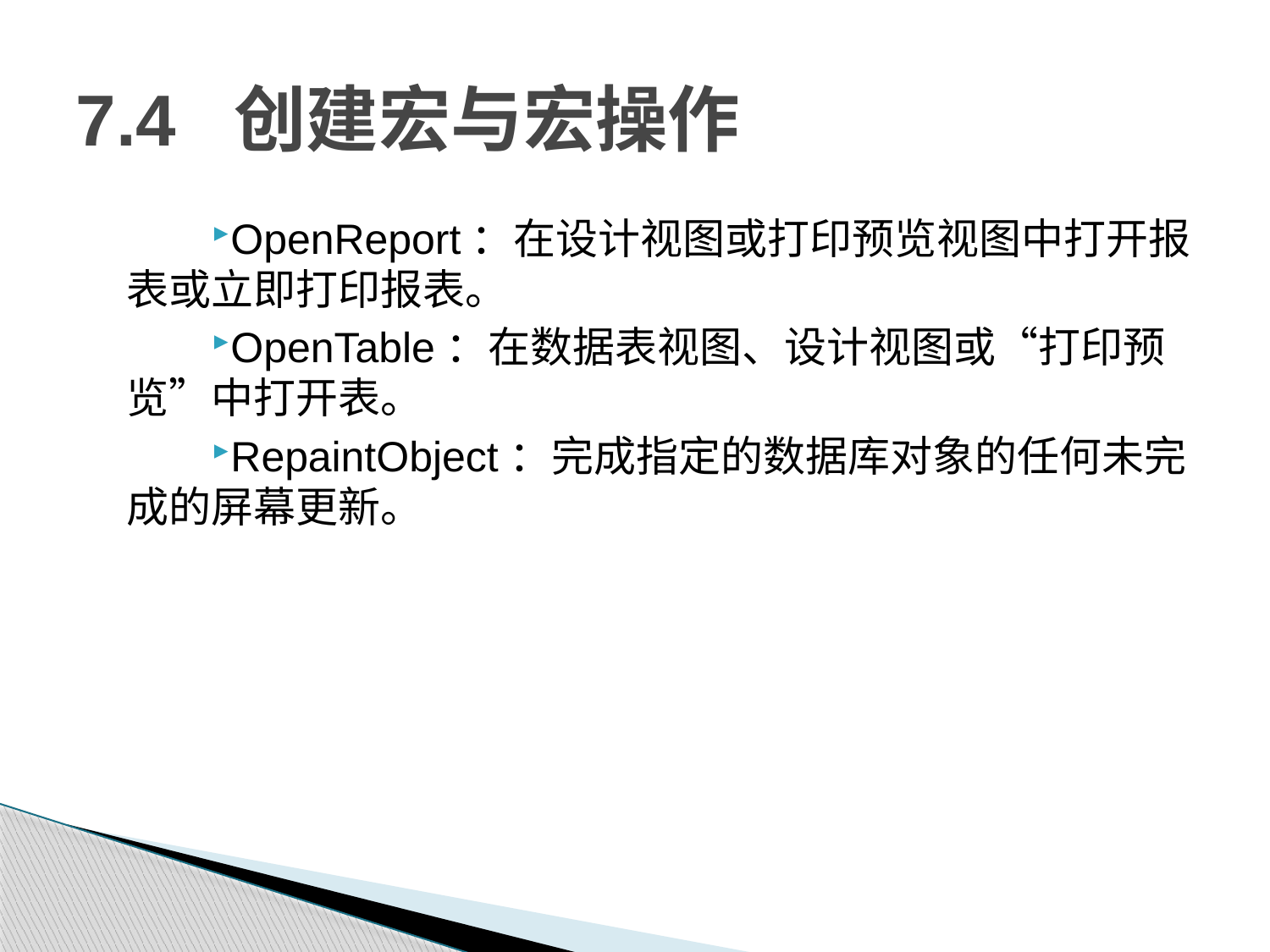

# 7.4  创建宏与宏操作
OpenReport：在设计视图或打印预览视图中打开报表或立即打印报表。
OpenTable：在数据表视图、设计视图或“打印预览”中打开表。
RepaintObject：完成指定的数据库对象的任何未完成的屏幕更新。